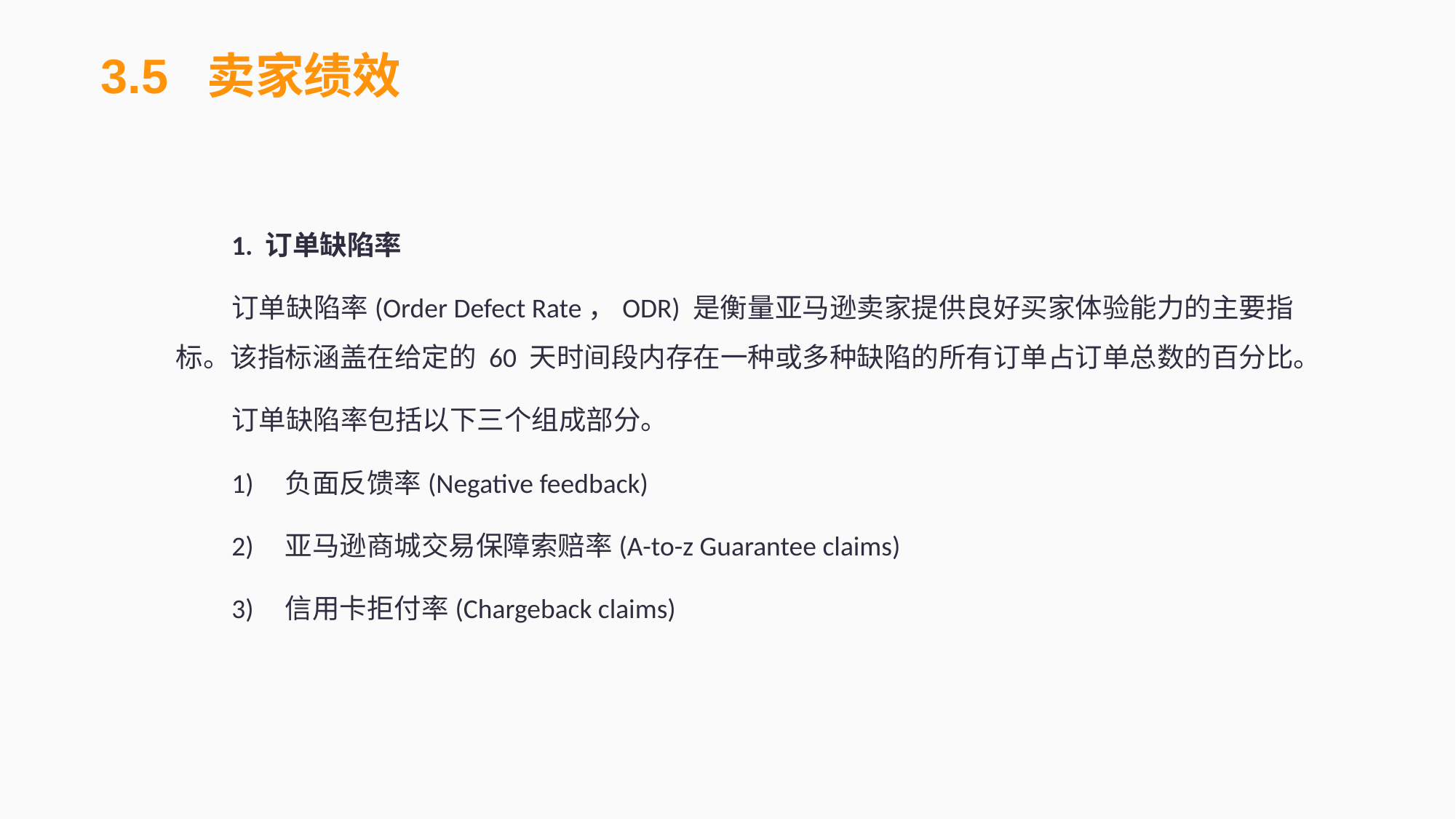

3.5  卖家绩效
1. 订单缺陷率
订单缺陷率(Order Defect Rate，ODR) 是衡量亚马逊卖家提供良好买家体验能力的主要指标。该指标涵盖在给定的 60 天时间段内存在一种或多种缺陷的所有订单占订单总数的百分比。
订单缺陷率包括以下三个组成部分。
1)	负面反馈率(Negative feedback)
2)	亚马逊商城交易保障索赔率(A-to-z Guarantee claims)
3)	信用卡拒付率(Chargeback claims)